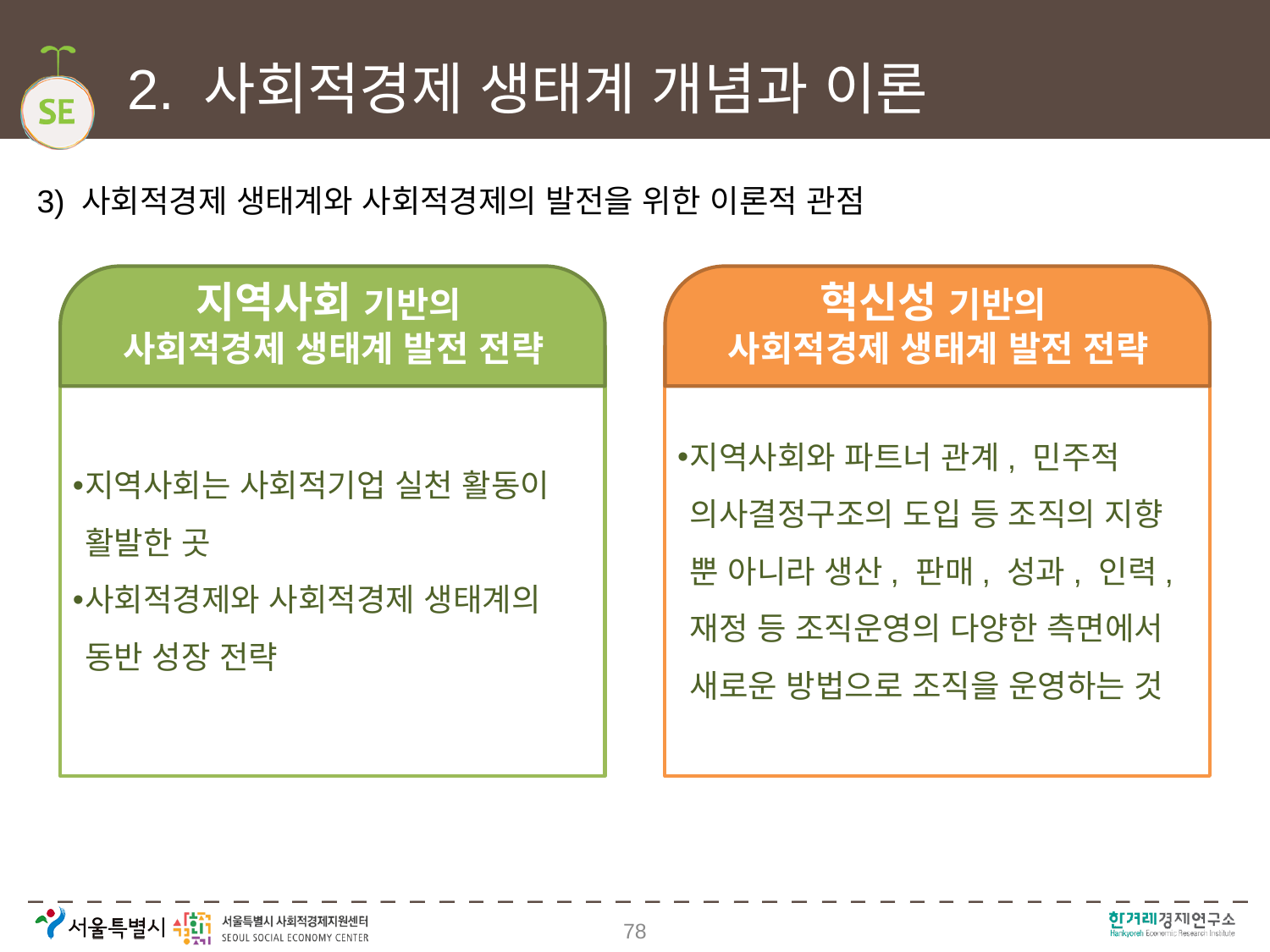

# 2. 사회적경제 생태계 개념과 이론
3) 사회적경제 생태계와 사회적경제의 발전을 위한 이론적 관점

지역사회 기반의
사회적경제 생태계 발전 전략
혁신성 기반의
사회적경제 생태계 발전 전략
지역사회는 사회적기업 실천 활동이 활발한 곳
사회적경제와 사회적경제 생태계의 동반 성장 전략
지역사회와 파트너 관계, 민주적 의사결정구조의 도입 등 조직의 지향 뿐 아니라 생산, 판매, 성과, 인력, 재정 등 조직운영의 다양한 측면에서 새로운 방법으로 조직을 운영하는 것
78